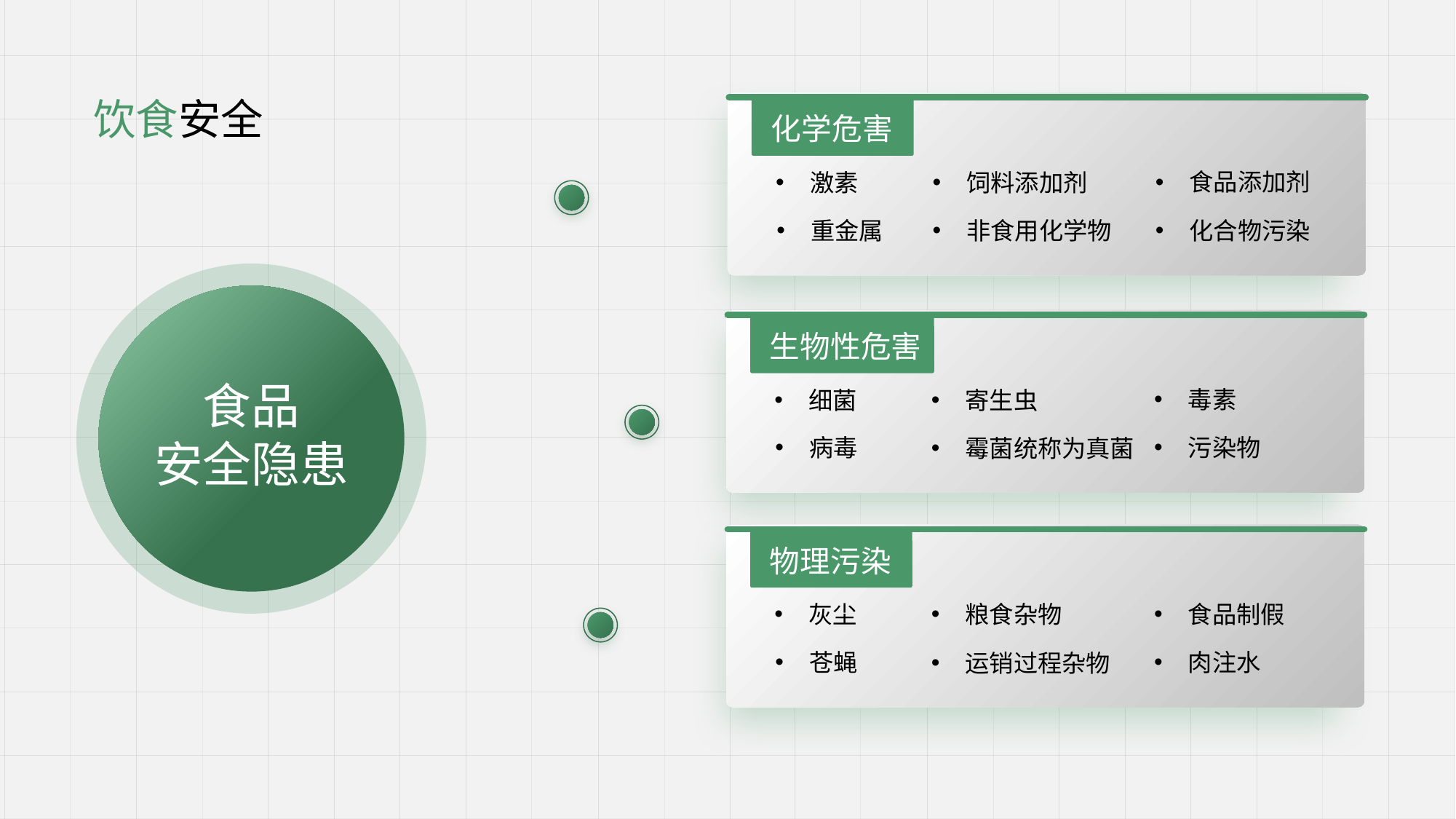

饮食安全

化学危害
食品添加剂
激素
饲料添加剂

重金属
化合物污染
非食用化学物

生物性危害
食品
安全隐患
毒素
细菌
寄生虫
病毒
污染物
霉菌统称为真菌

物理污染
食品制假
灰尘
粮食杂物
苍蝇
肉注水
运销过程杂物